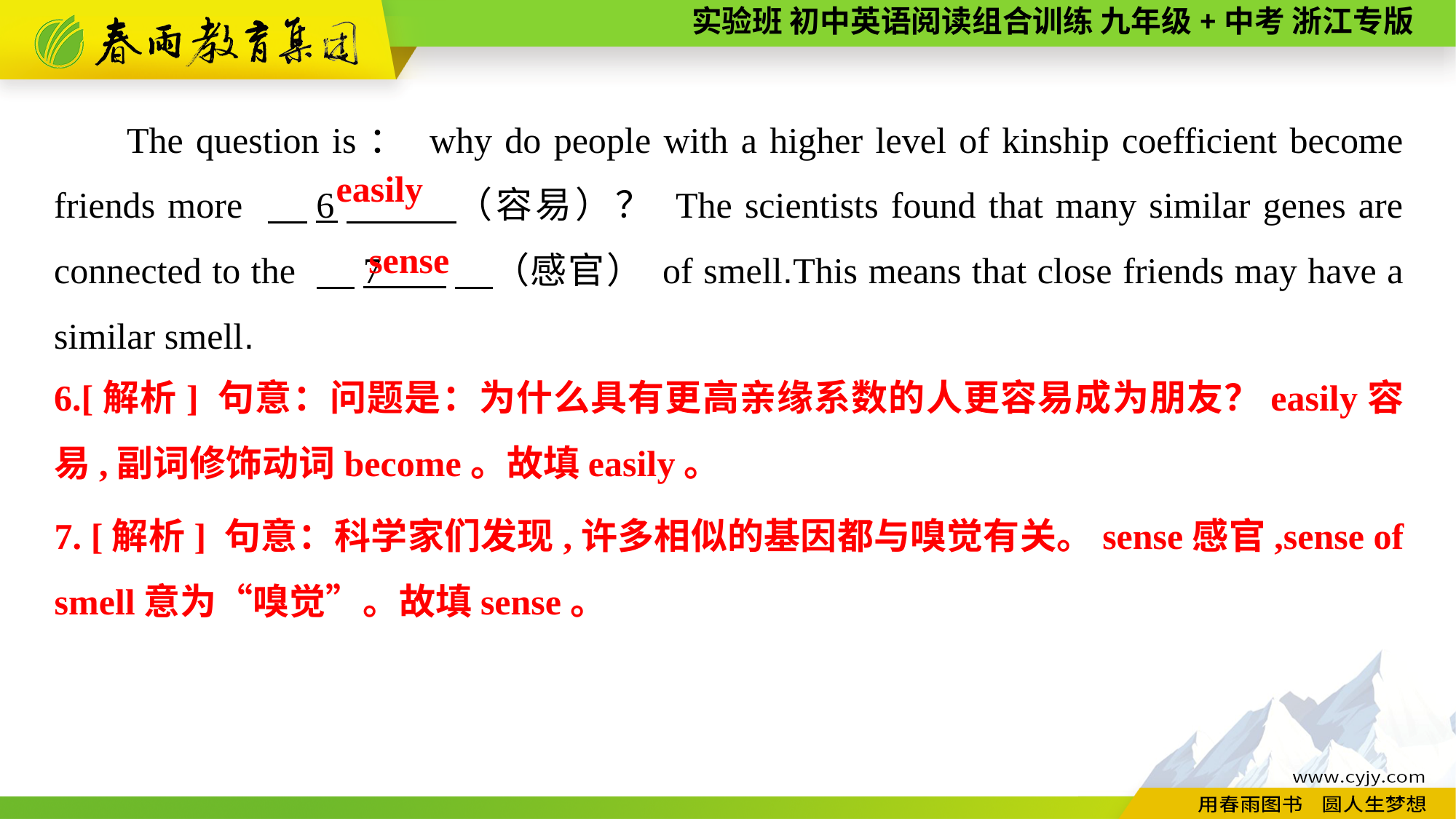

The question is： why do people with a higher level of kinship coefficient become friends more 　6　      （容易）？ The scientists found that many similar genes are connected to the 　7      　（感官） of smell.This means that close friends may have a similar smell.
 easily
sense
6.[解析] 句意：问题是：为什么具有更高亲缘系数的人更容易成为朋友？easily容易,副词修饰动词become。故填easily。
7. [解析] 句意：科学家们发现,许多相似的基因都与嗅觉有关。sense感官,sense of smell意为“嗅觉”。故填sense。